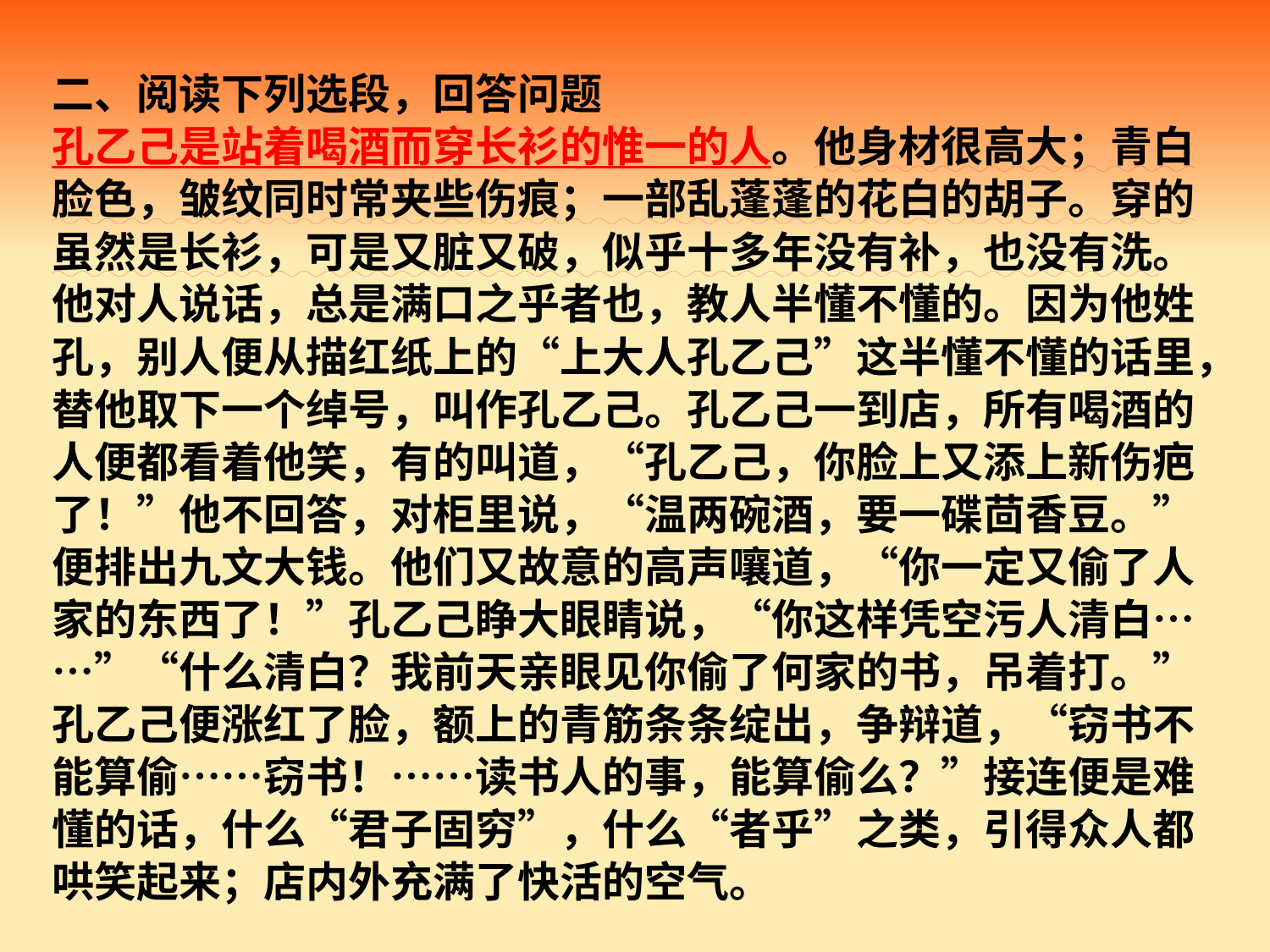

二、阅读下列选段，回答问题
孔乙己是站着喝酒而穿长衫的惟一的人。他身材很高大；青白脸色，皱纹同时常夹些伤痕；一部乱蓬蓬的花白的胡子。穿的虽然是长衫，可是又脏又破，似乎十多年没有补，也没有洗。他对人说话，总是满口之乎者也，教人半懂不懂的。因为他姓孔，别人便从描红纸上的“上大人孔乙己”这半懂不懂的话里，替他取下一个绰号，叫作孔乙己。孔乙己一到店，所有喝酒的人便都看着他笑，有的叫道，“孔乙己，你脸上又添上新伤疤了！”他不回答，对柜里说，“温两碗酒，要一碟茴香豆。”便排出九文大钱。他们又故意的高声嚷道，“你一定又偷了人家的东西了！”孔乙己睁大眼睛说，“你这样凭空污人清白……”“什么清白？我前天亲眼见你偷了何家的书，吊着打。”孔乙己便涨红了脸，额上的青筋条条绽出，争辩道，“窃书不能算偷……窃书！……读书人的事，能算偷么？”接连便是难懂的话，什么“君子固穷”，什么“者乎”之类，引得众人都哄笑起来；店内外充满了快活的空气。